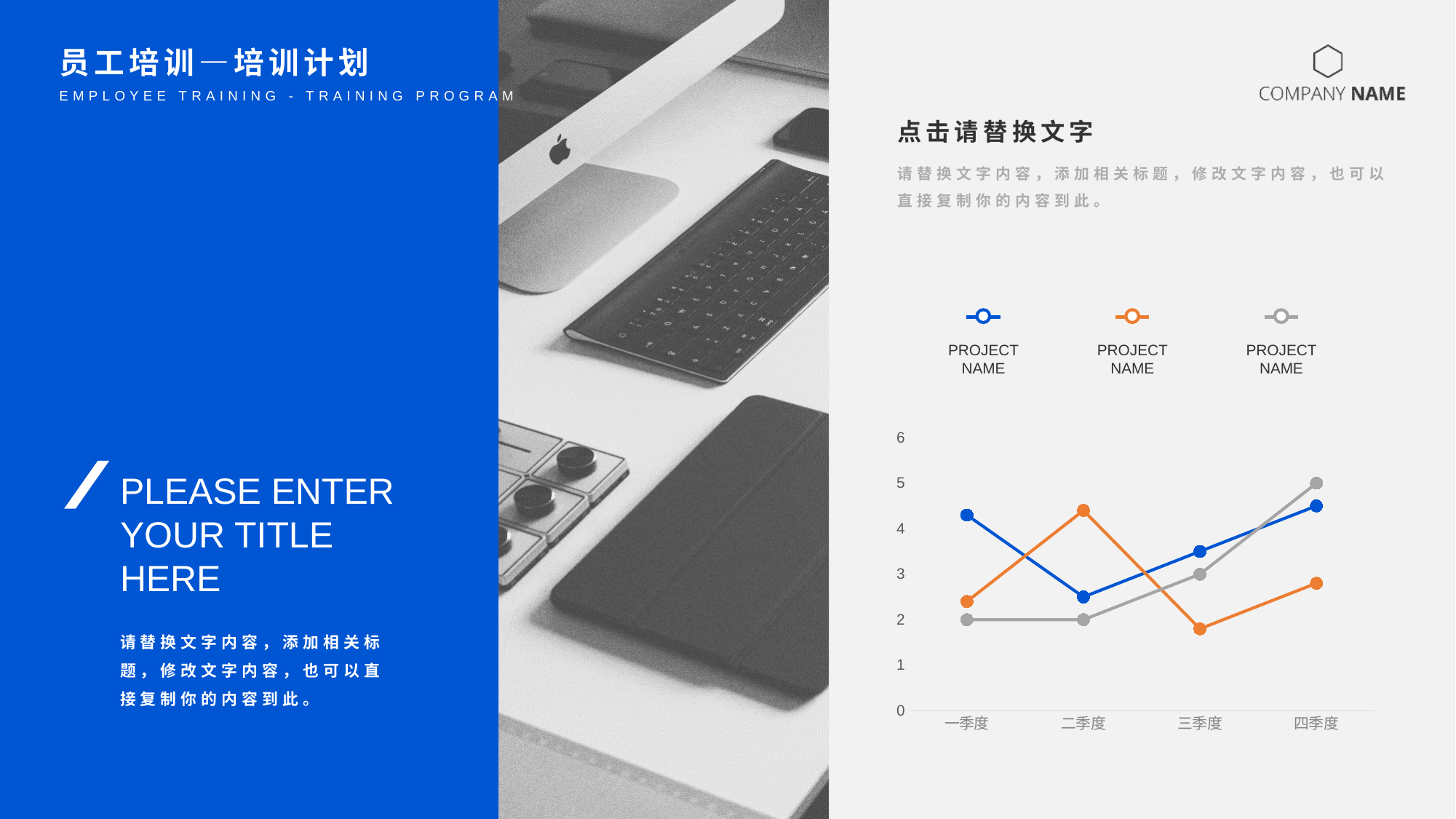

员工培训—培训计划
EMPLOYEE TRAINING - TRAINING PROGRAM
点击请替换文字
请替换文字内容，添加相关标题，修改文字内容，也可以直接复制你的内容到此。

PROJECT NAME

PROJECT NAME

PROJECT NAME

### Chart

| Category | 系列 1 | 系列 2 | 系列 3 |
|---|---|---|---|
| 一季度 | 4.3 | 2.4 | 2.0 |
| 二季度 | 2.5 | 4.4 | 2.0 |
| 三季度 | 3.5 | 1.8 | 3.0 |
| 四季度 | 4.5 | 2.8 | 5.0 |
PLEASE ENTER YOUR TITLE HERE
请替换文字内容，添加相关标题，修改文字内容，也可以直接复制你的内容到此。